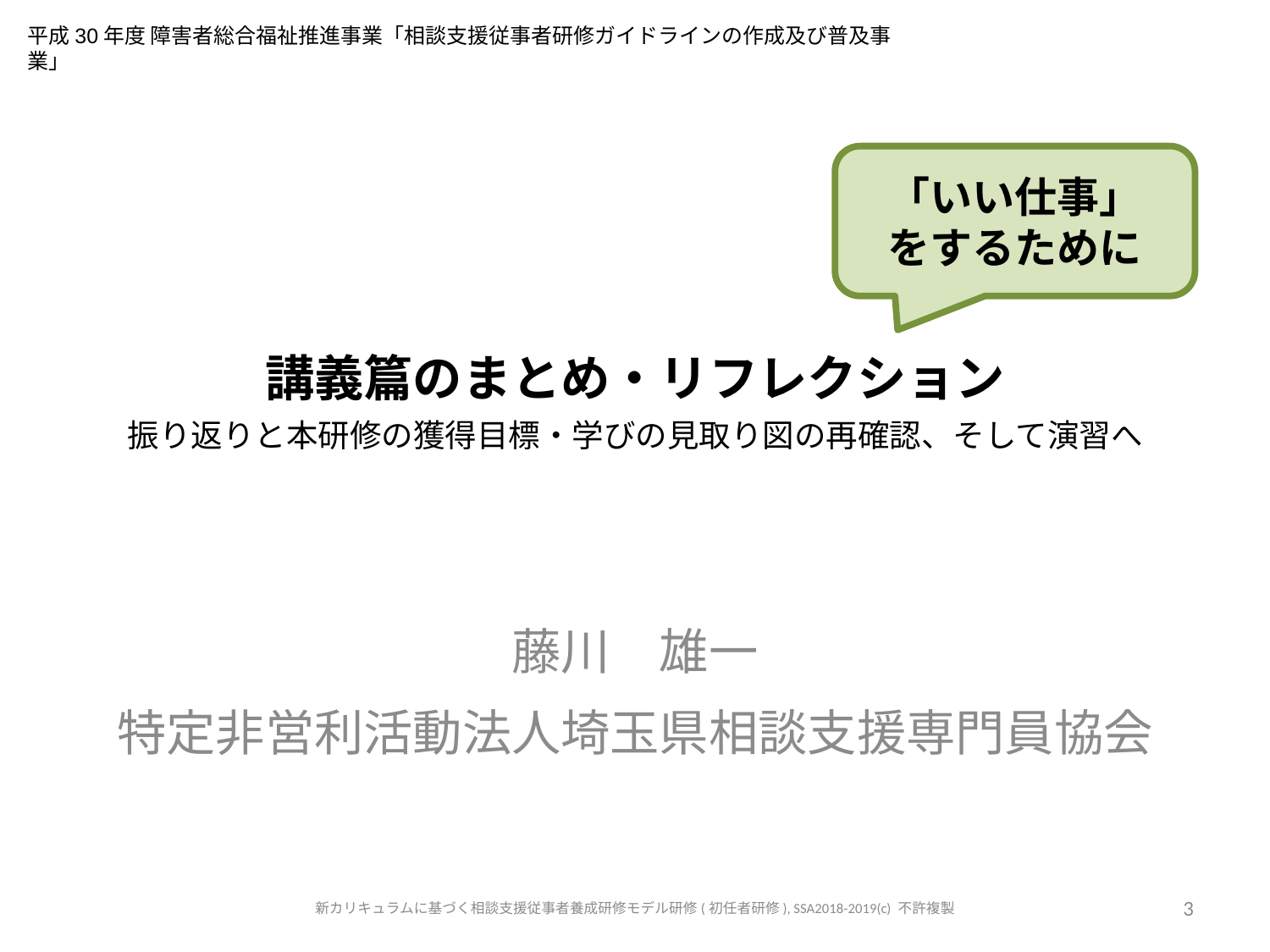

平成30年度 障害者総合福祉推進事業「相談支援従事者研修ガイドラインの作成及び普及事業」
「いい仕事」
をするために
# 講義篇のまとめ・リフレクション 振り返りと本研修の獲得目標・学びの見取り図の再確認、そして演習へ
藤川　雄一
特定非営利活動法人埼玉県相談支援専門員協会
新カリキュラムに基づく相談支援従事者養成研修モデル研修(初任者研修), SSA2018-2019(c) 不許複製
3